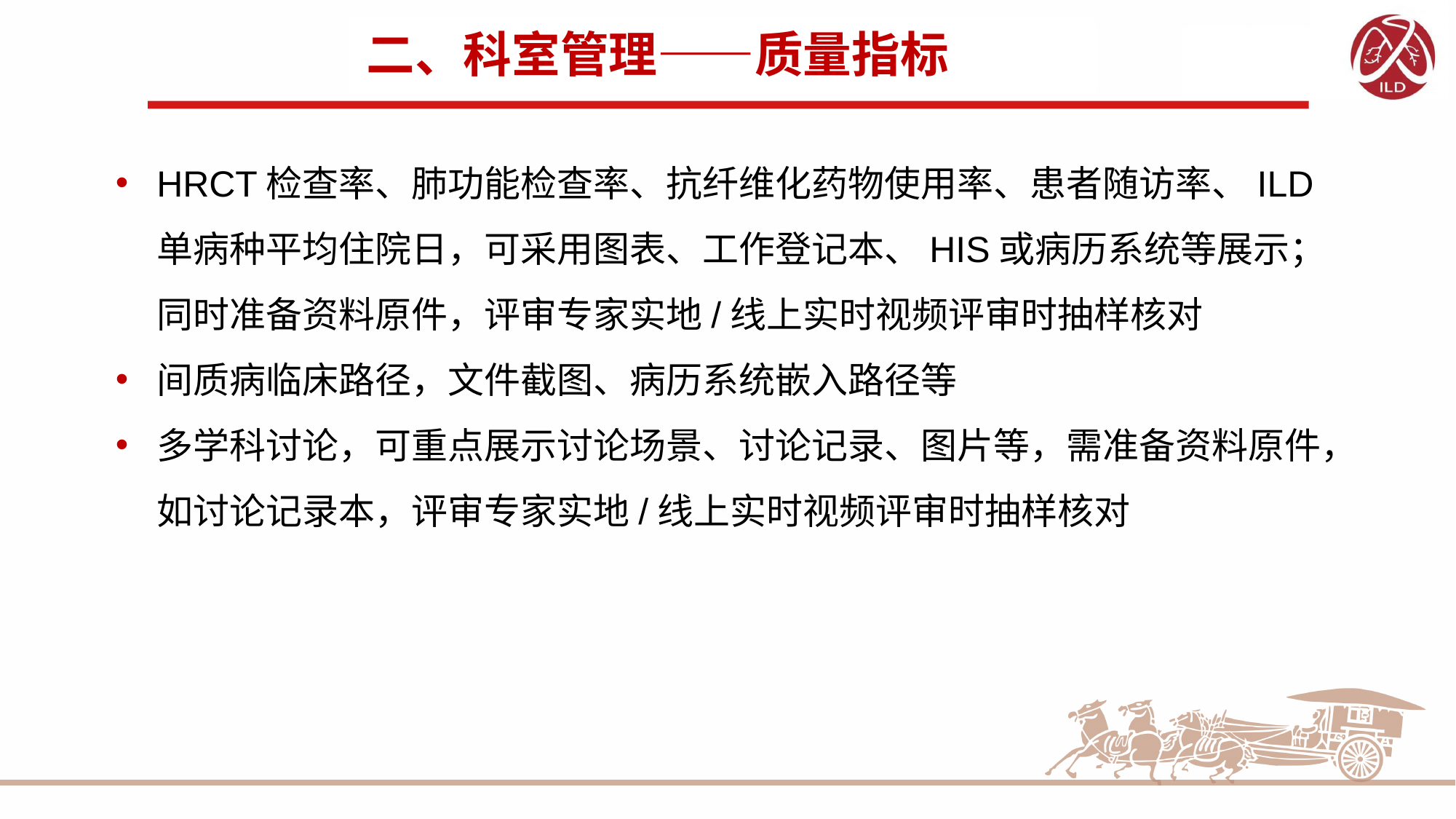

# 二、科室管理——质量指标
HRCT检查率、肺功能检查率、抗纤维化药物使用率、患者随访率、ILD单病种平均住院日，可采用图表、工作登记本、HIS或病历系统等展示；同时准备资料原件，评审专家实地/线上实时视频评审时抽样核对
间质病临床路径，文件截图、病历系统嵌入路径等
多学科讨论，可重点展示讨论场景、讨论记录、图片等，需准备资料原件，如讨论记录本，评审专家实地/线上实时视频评审时抽样核对